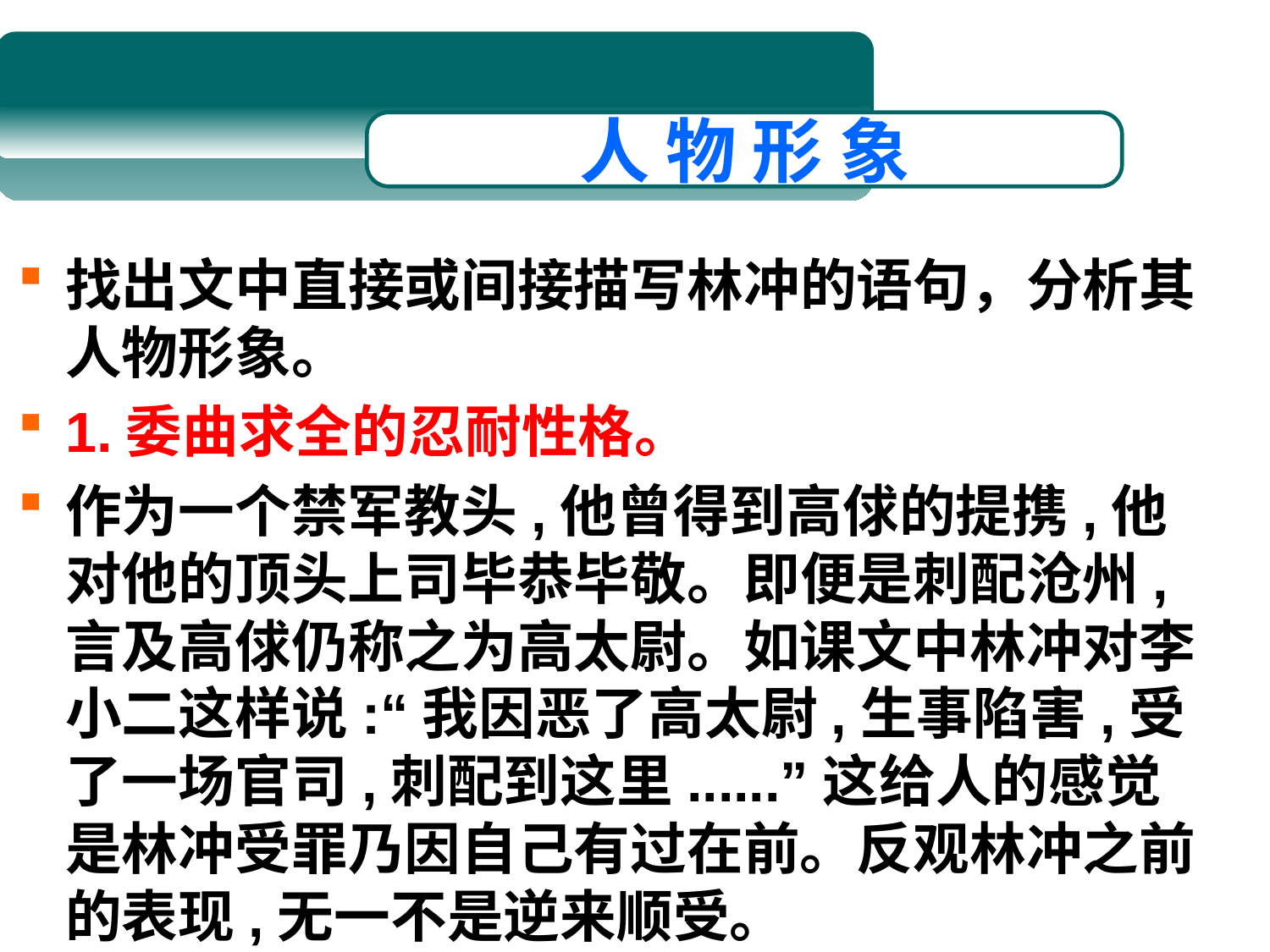

人 物 形 象
找出文中直接或间接描写林冲的语句，分析其人物形象。
1.委曲求全的忍耐性格。
作为一个禁军教头,他曾得到高俅的提携,他对他的顶头上司毕恭毕敬。即便是刺配沧州,言及高俅仍称之为高太尉。如课文中林冲对李小二这样说:“我因恶了高太尉,生事陷害,受了一场官司,刺配到这里......”这给人的感觉是林冲受罪乃因自己有过在前。反观林冲之前的表现,无一不是逆来顺受。